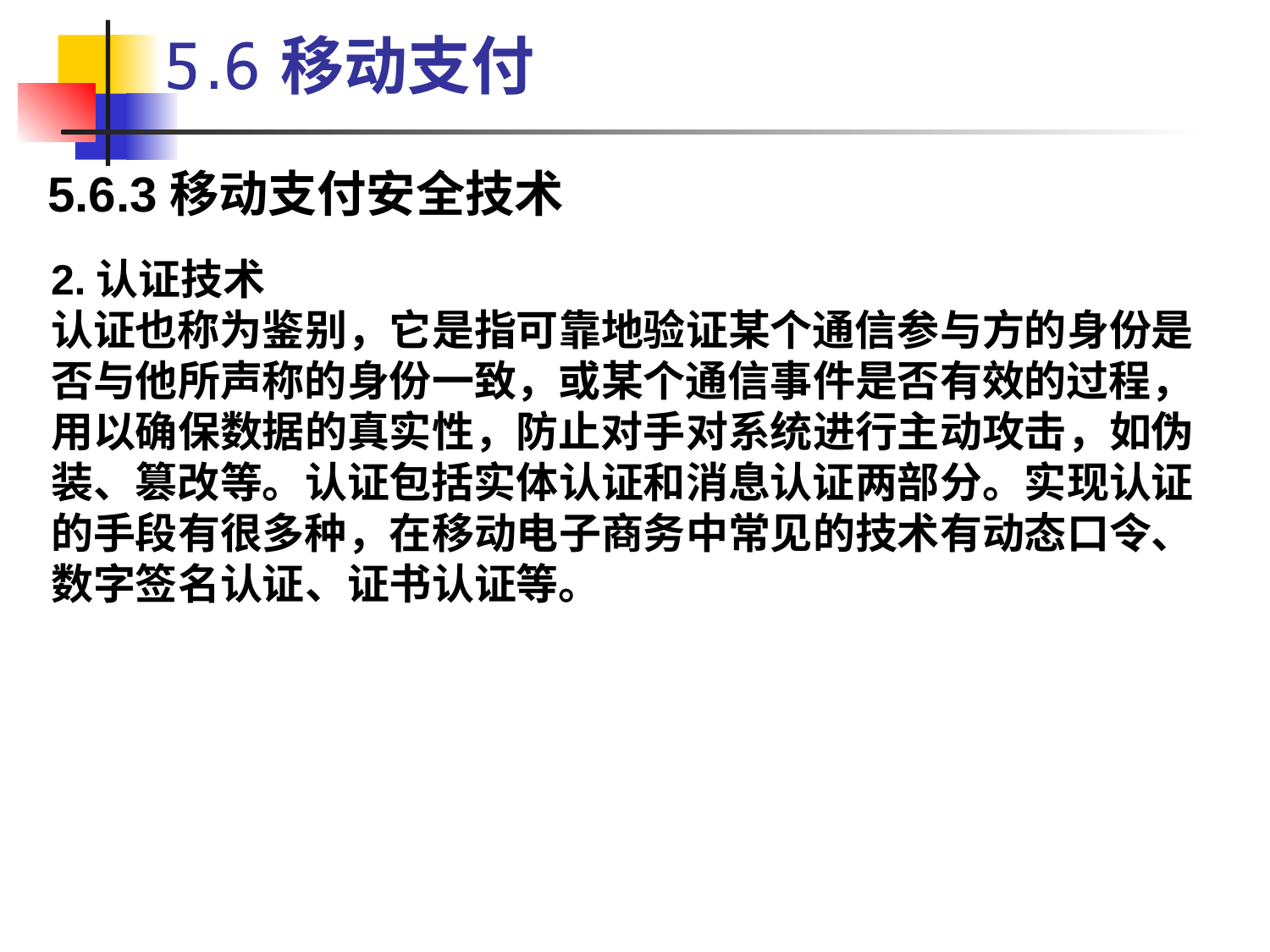

5.6移动支付
5.6.3移动支付安全技术
2.认证技术
认证也称为鉴别，它是指可靠地验证某个通信参与方的身份是否与他所声称的身份一致，或某个通信事件是否有效的过程，用以确保数据的真实性，防止对手对系统进行主动攻击，如伪装、篡改等。认证包括实体认证和消息认证两部分。实现认证的手段有很多种，在移动电子商务中常见的技术有动态口令、数字签名认证、证书认证等。